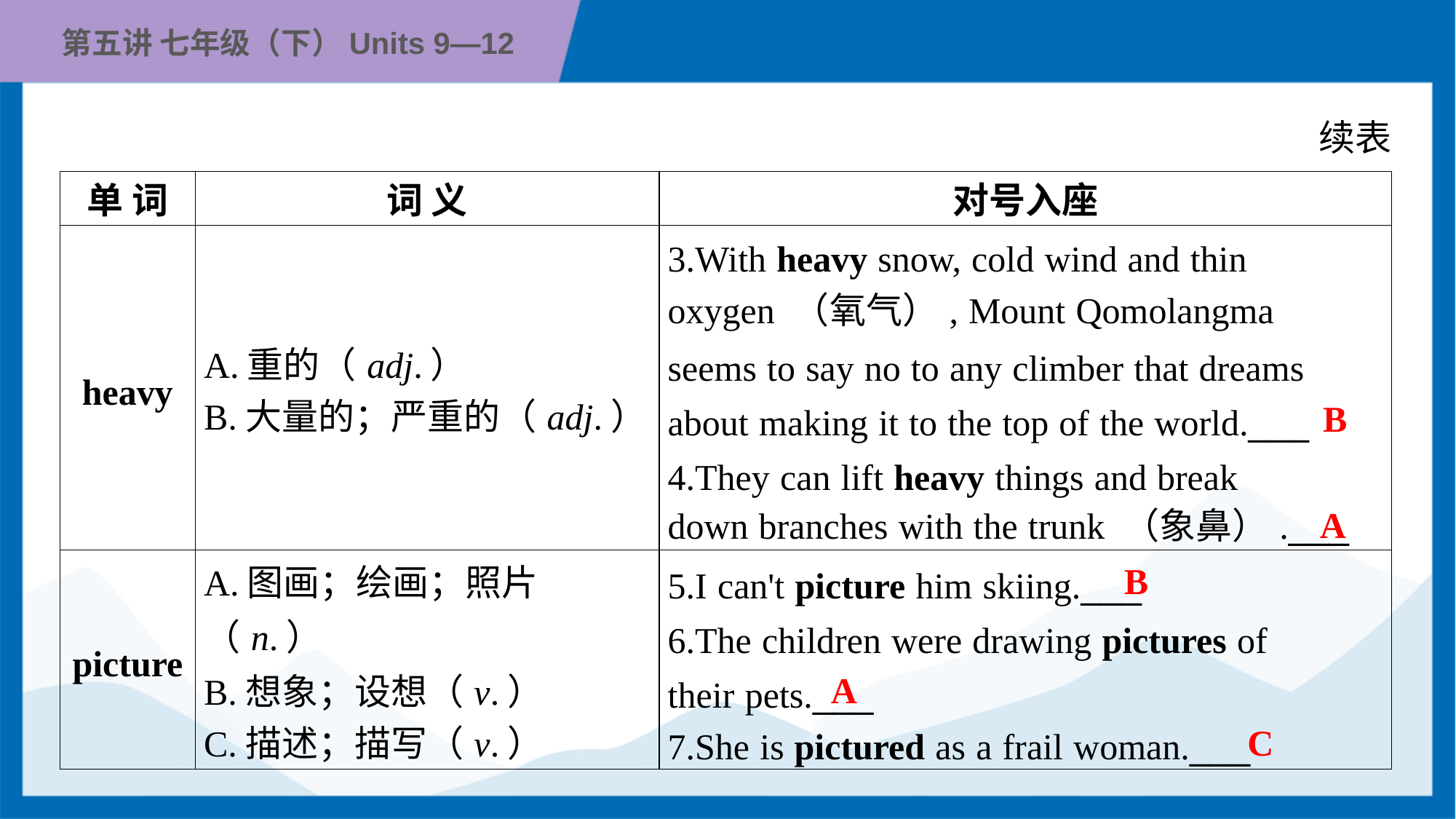

续表
| 单 词 | 词 义 | 对号入座 |
| --- | --- | --- |
| heavy | A.重的（adj.） B.大量的；严重的（adj.） | 3.With heavy snow, cold wind and thin oxygen （氧气）, Mount Qomolangma seems to say no to any climber that dreams about making it to the top of the world.\_\_\_ 4.They can lift heavy things and break down branches with the trunk （象鼻）.\_\_\_ |
| picture | A.图画；绘画；照片（n.） B.想象；设想（v.） C.描述；描写（v.） | 5.I can't picture him skiing.\_\_\_ 6.The children were drawing pictures of their pets.\_\_\_ 7.She is pictured as a frail woman.\_\_\_ |
B
A
B
A
C